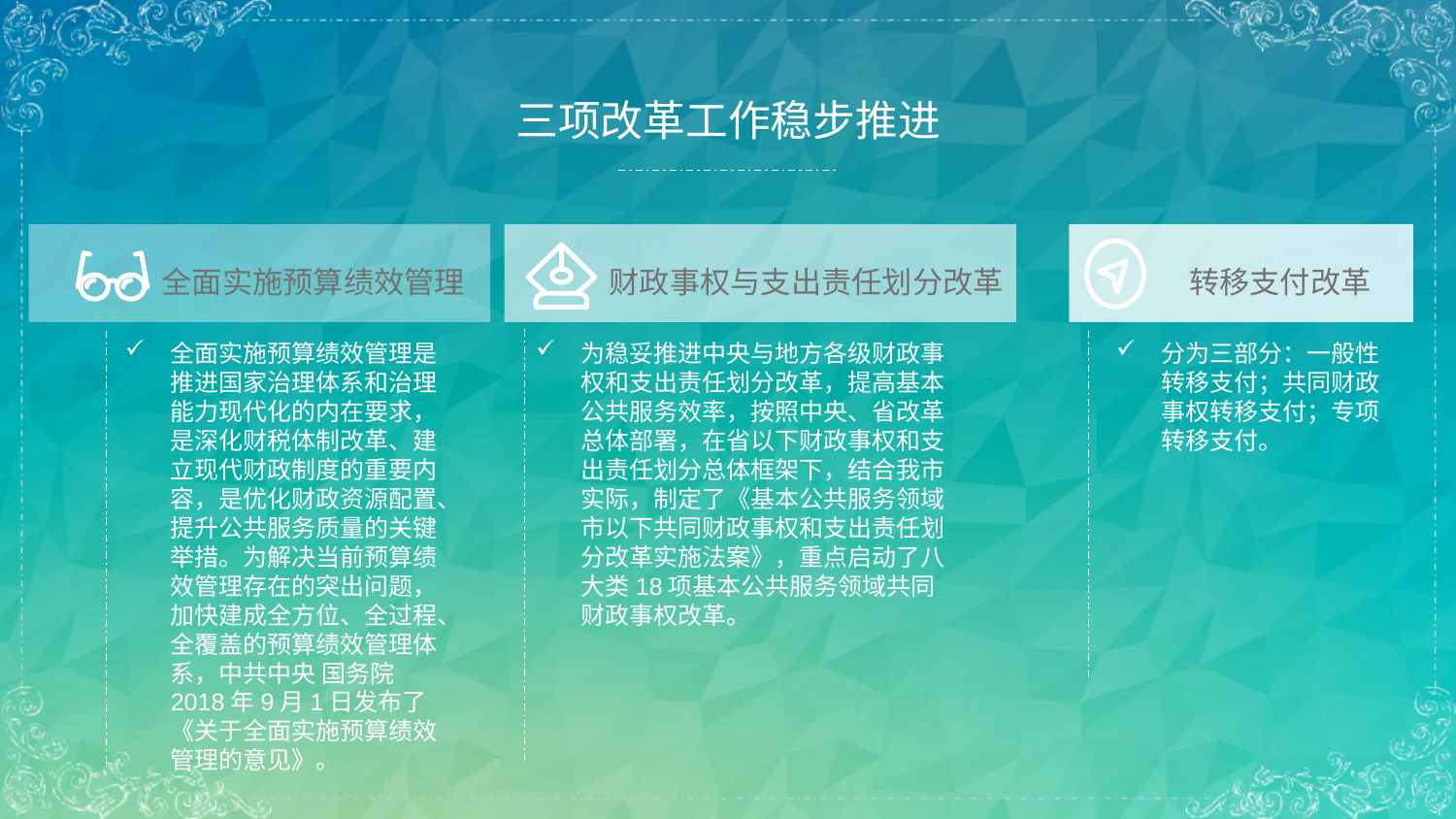

三项改革工作稳步推进

财政事权与支出责任划分改革

转移支付改革

全面实施预算绩效管理
为稳妥推进中央与地方各级财政事权和支出责任划分改革，提高基本公共服务效率，按照中央、省改革总体部署，在省以下财政事权和支出责任划分总体框架下，结合我市实际，制定了《基本公共服务领域市以下共同财政事权和支出责任划分改革实施法案》，重点启动了八大类18项基本公共服务领域共同财政事权改革。
分为三部分：一般性转移支付；共同财政事权转移支付；专项转移支付。
全面实施预算绩效管理是推进国家治理体系和治理能力现代化的内在要求，是深化财税体制改革、建立现代财政制度的重要内容，是优化财政资源配置、提升公共服务质量的关键举措。为解决当前预算绩效管理存在的突出问题，加快建成全方位、全过程、全覆盖的预算绩效管理体系，中共中央 国务院2018年9月1日发布了《关于全面实施预算绩效管理的意见》。